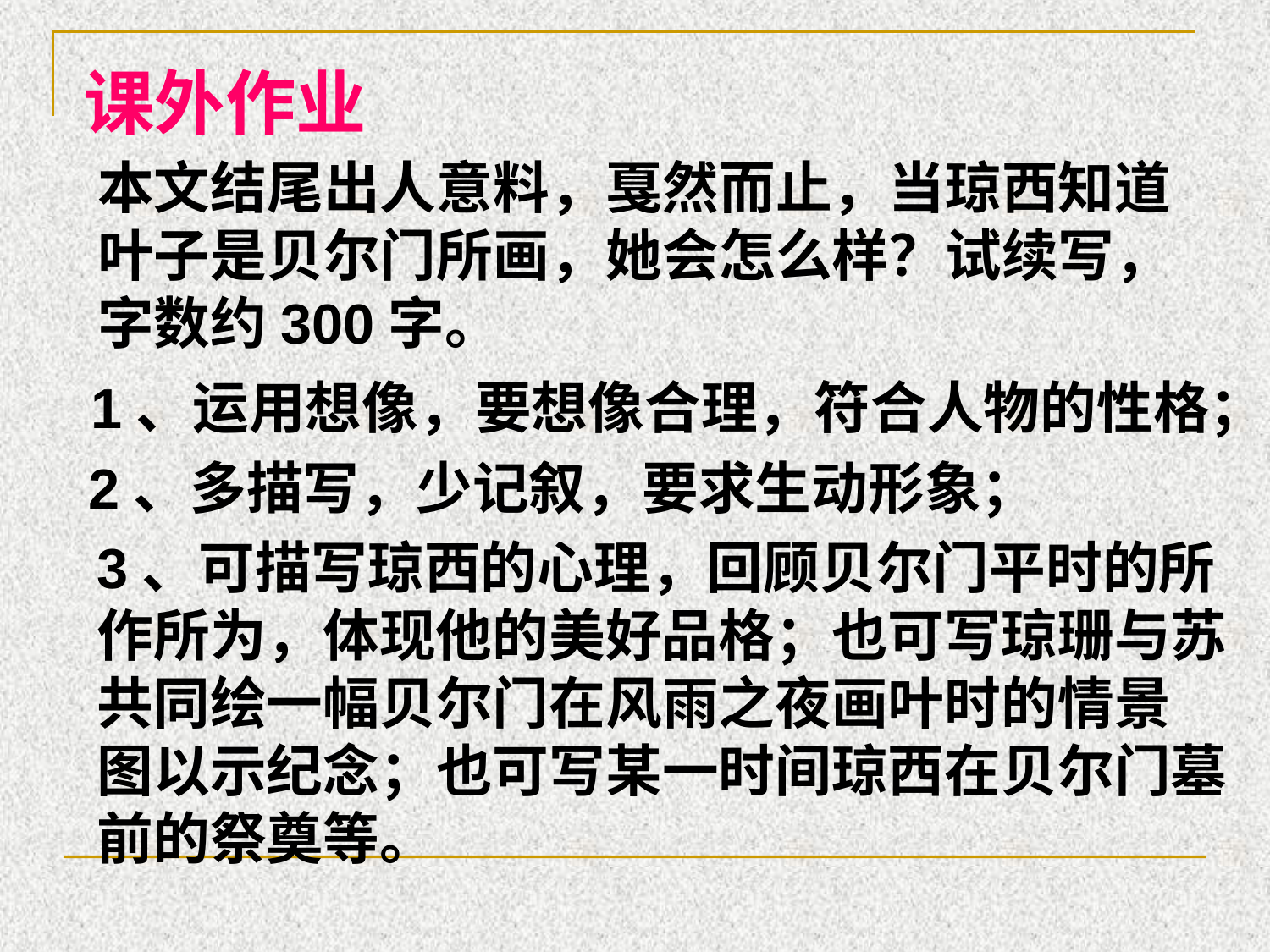

课外作业
本文结尾出人意料，戛然而止，当琼西知道
叶子是贝尔门所画，她会怎么样？试续写，
字数约300字。
1、运用想像，要想像合理，符合人物的性格；
2、多描写，少记叙，要求生动形象；
3、可描写琼西的心理，回顾贝尔门平时的所
作所为，体现他的美好品格；也可写琼珊与苏
共同绘一幅贝尔门在风雨之夜画叶时的情景
图以示纪念；也可写某一时间琼西在贝尔门墓
前的祭奠等。